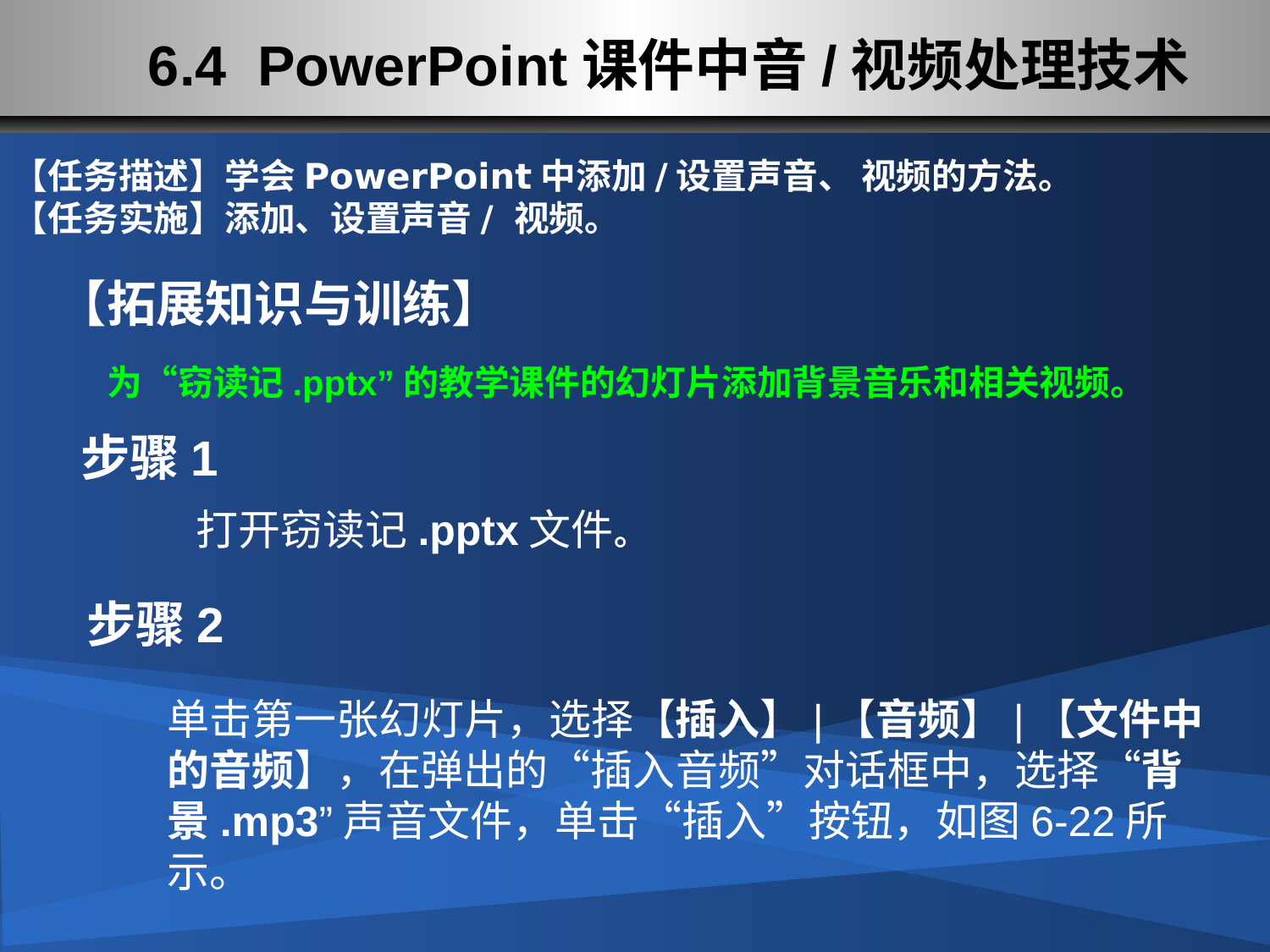

# 6.4  PowerPoint课件中音/视频处理技术
【任务描述】学会PowerPoint中添加/设置声音、 视频的方法。
【任务实施】添加、设置声音/ 视频。
【拓展知识与训练】
为“窃读记.pptx”的教学课件的幻灯片添加背景音乐和相关视频。
步骤1

打开窃读记.pptx文件。
步骤2

单击第一张幻灯片，选择【插入】|【音频】|【文件中的音频】，在弹出的“插入音频”对话框中，选择“背景.mp3”声音文件，单击“插入”按钮，如图6-22所示。